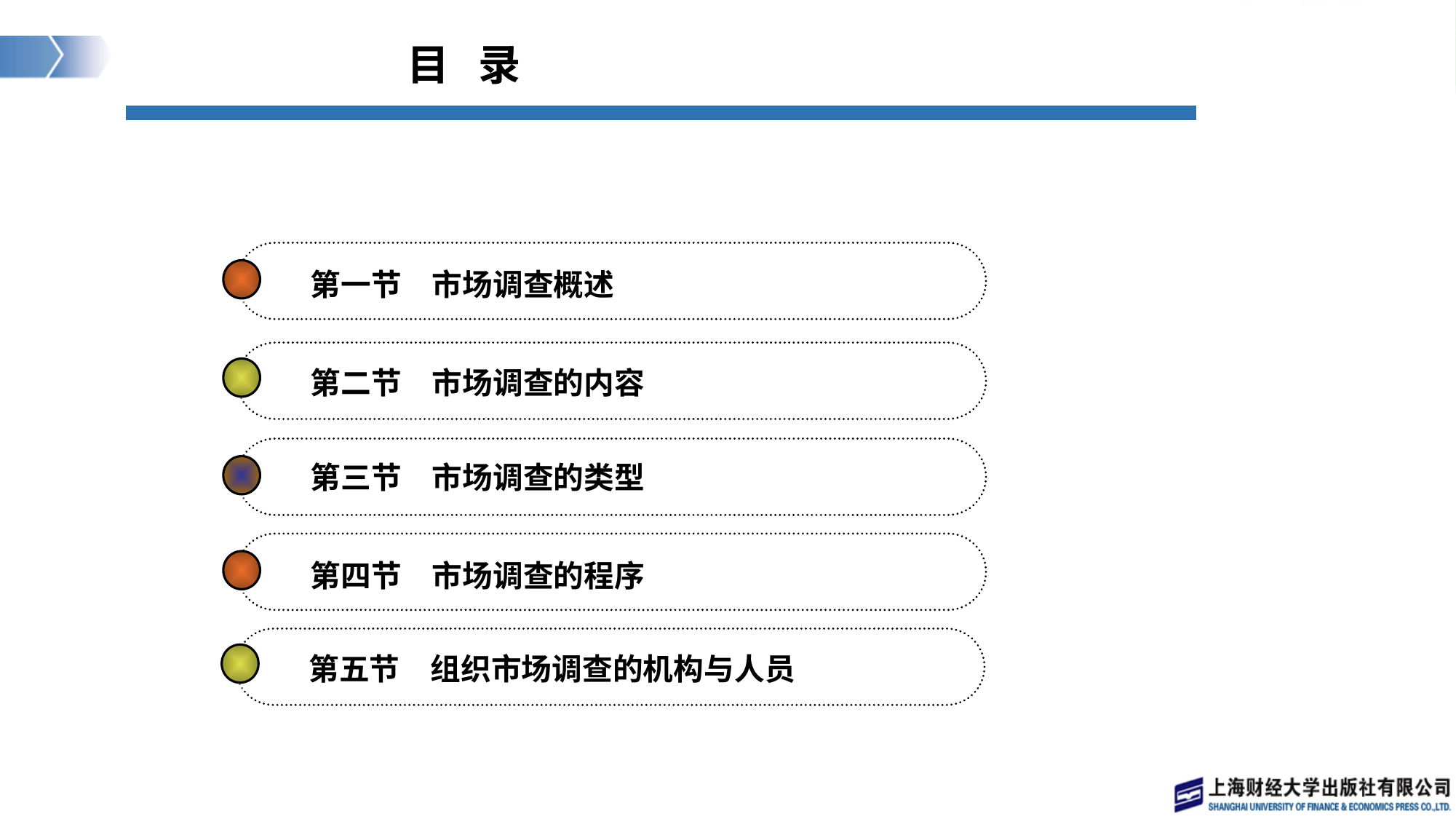

目   录

第一节　市场调查概述

第二节　市场调查的内容

第三节　市场调查的类型

第四节　市场调查的程序

第五节　组织市场调查的机构与人员